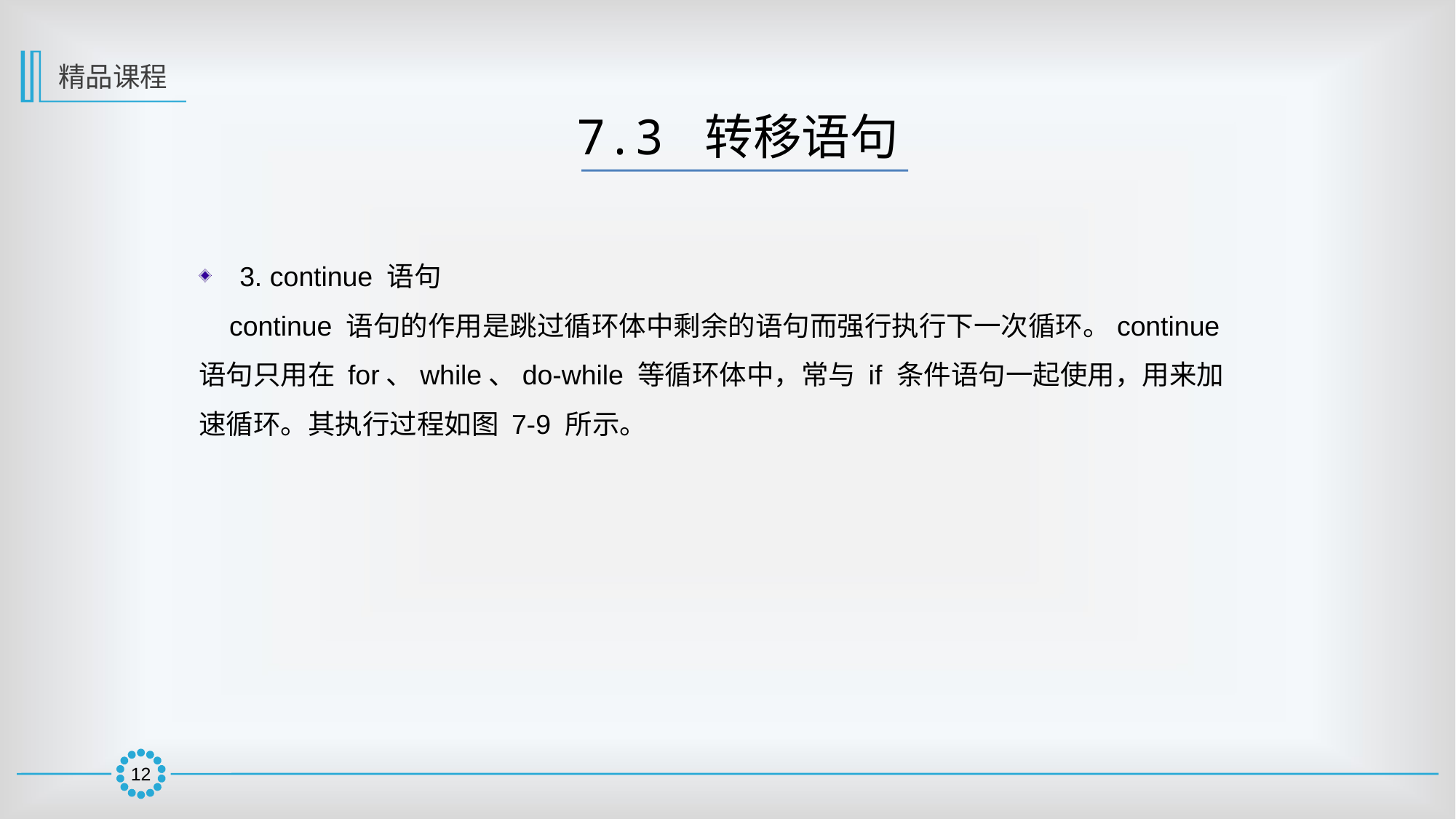

精品课程
7.3 转移语句

3. continue 语句
    continue 语句的作用是跳过循环体中剩余的语句而强行执行下一次循环。continue 语句只用在 for、while、do-while 等循环体中，常与 if 条件语句一起使用，用来加速循环。其执行过程如图 7-9 所示。

12